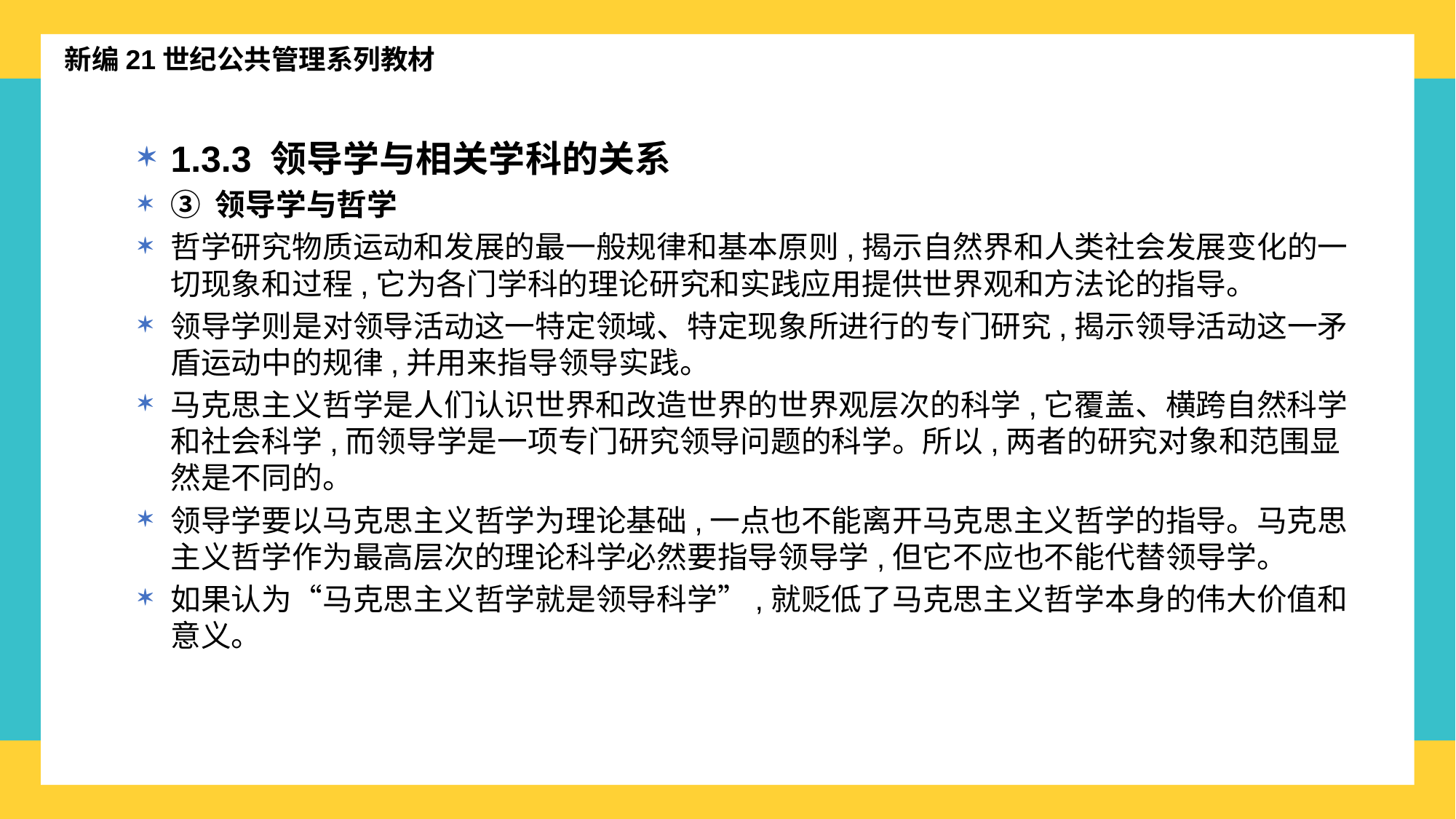

新编21世纪公共管理系列教材
1.3.3 领导学与相关学科的关系
③ 领导学与哲学
哲学研究物质运动和发展的最一般规律和基本原则,揭示自然界和人类社会发展变化的一切现象和过程,它为各门学科的理论研究和实践应用提供世界观和方法论的指导。
领导学则是对领导活动这一特定领域、特定现象所进行的专门研究,揭示领导活动这一矛盾运动中的规律,并用来指导领导实践。
马克思主义哲学是人们认识世界和改造世界的世界观层次的科学,它覆盖、横跨自然科学和社会科学,而领导学是一项专门研究领导问题的科学。所以,两者的研究对象和范围显然是不同的。
领导学要以马克思主义哲学为理论基础,一点也不能离开马克思主义哲学的指导。马克思主义哲学作为最高层次的理论科学必然要指导领导学,但它不应也不能代替领导学。
如果认为“马克思主义哲学就是领导科学”,就贬低了马克思主义哲学本身的伟大价值和意义。